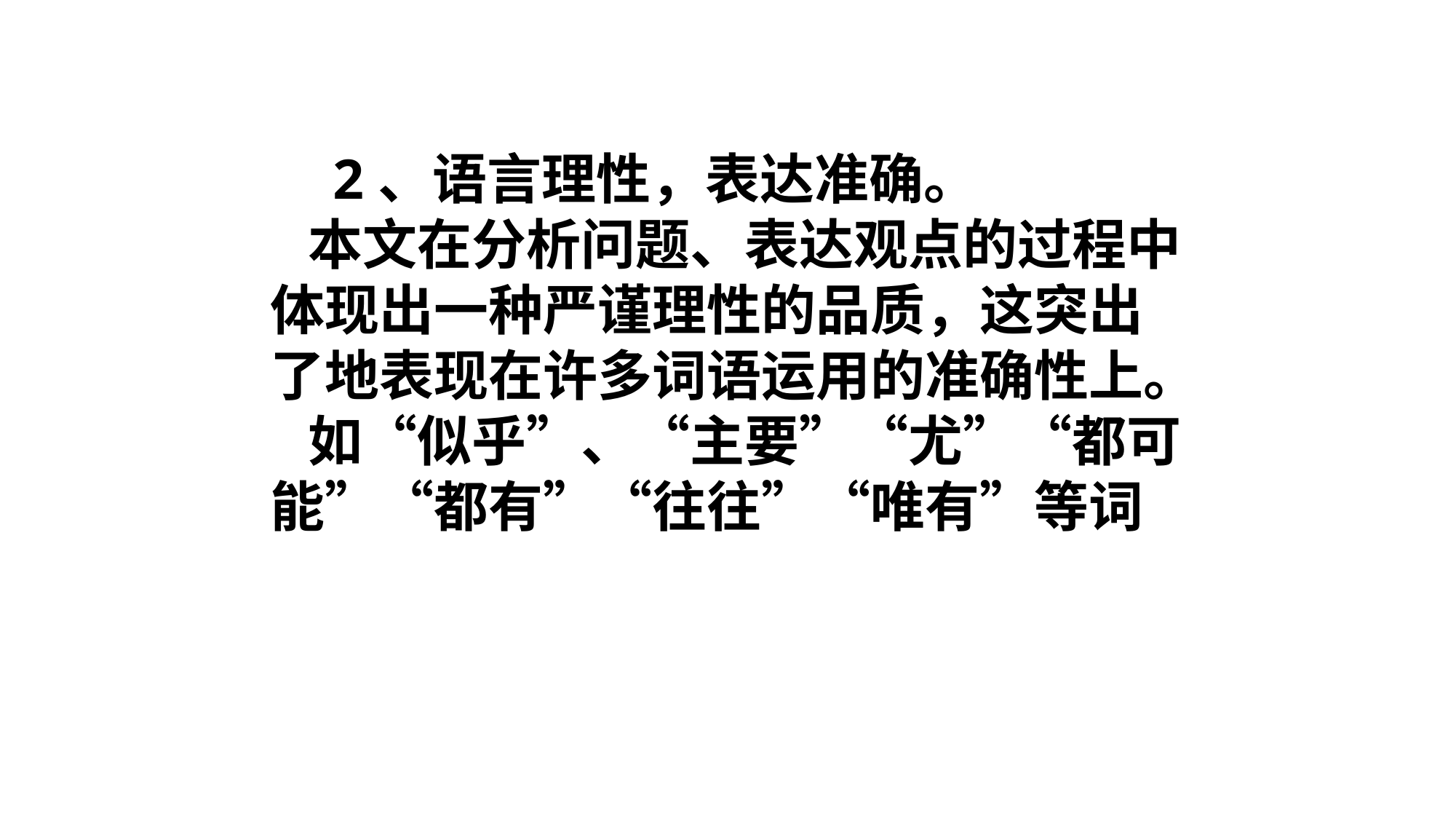

2、语言理性，表达准确。
  本文在分析问题、表达观点的过程中体现出一种严谨理性的品质，这突出了地表现在许多词语运用的准确性上。
  如“似乎”、“主要”“尤”“都可能”“都有”“往往”“唯有”等词